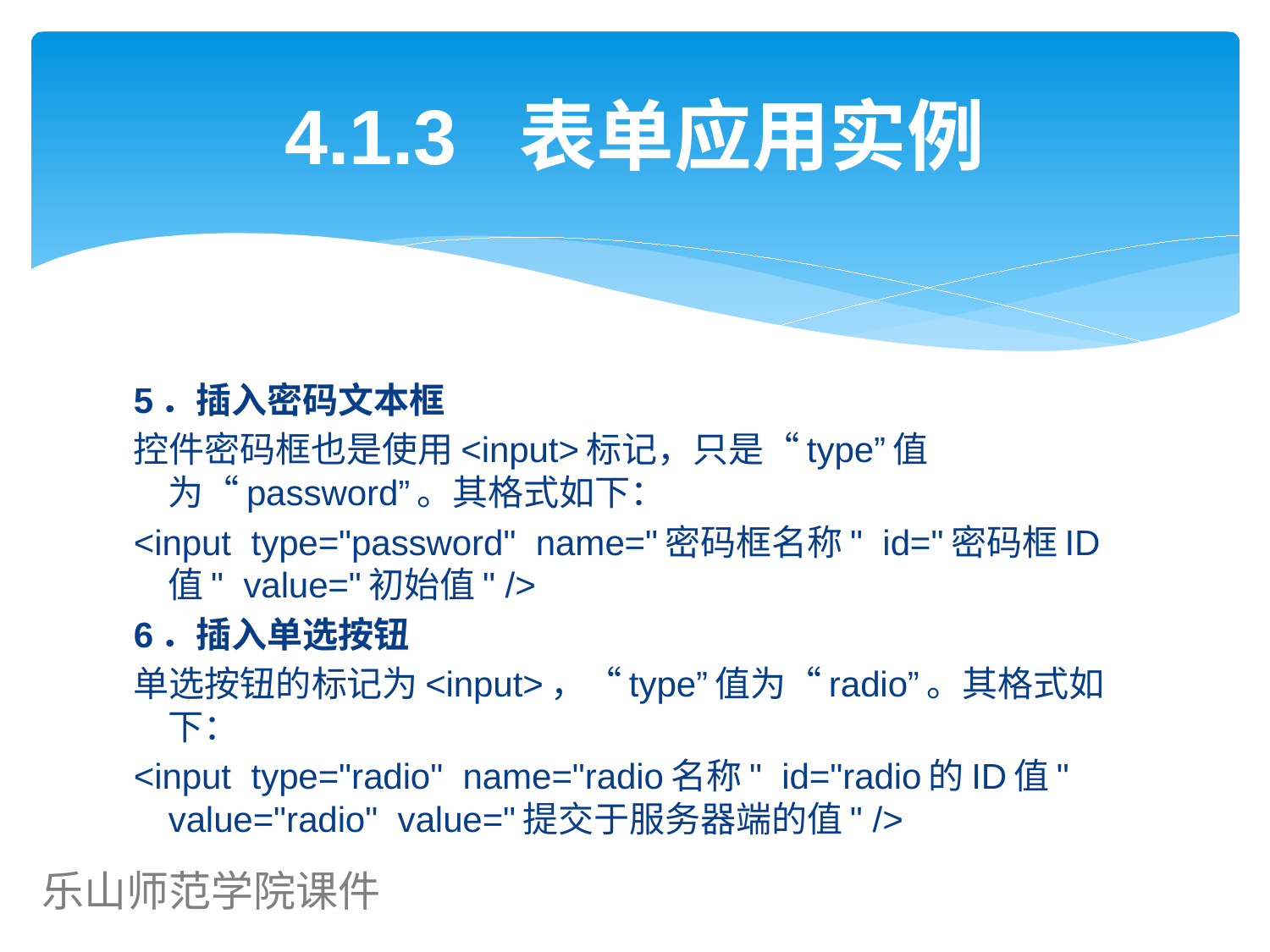

# 4.1.3  表单应用实例
5．插入密码文本框
控件密码框也是使用<input>标记，只是“type”值为“password”。其格式如下：
<input  type="password"  name="密码框名称"  id="密码框ID值"  value="初始值" />
6．插入单选按钮
单选按钮的标记为<input>，“type”值为“radio”。其格式如下：
<input  type="radio"  name="radio名称"  id="radio的ID值"  value="radio"  value="提交于服务器端的值" />